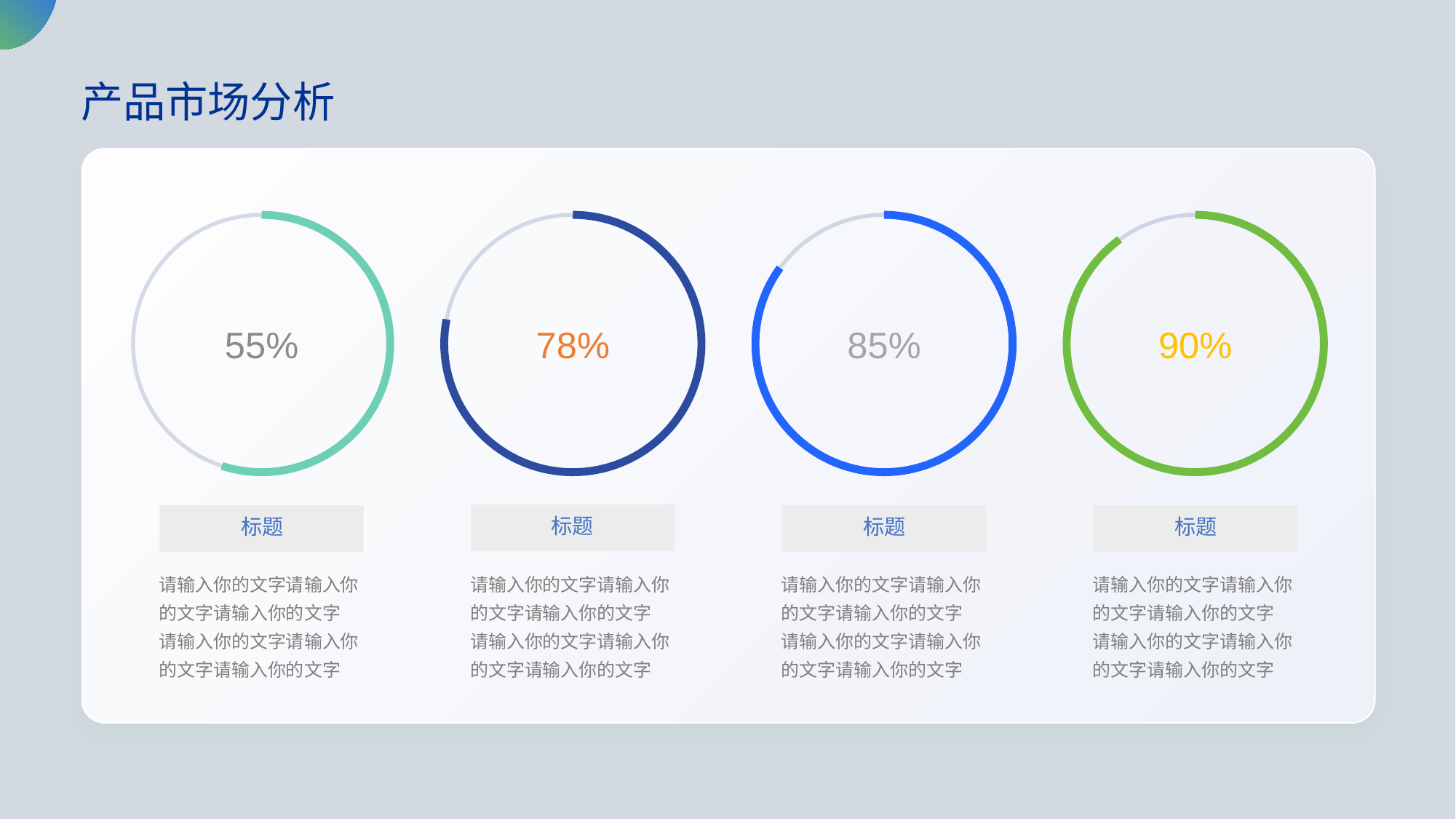

产品市场分析

90%

55%

78%

85%

标题

标题

标题

标题
请输入你的文字请输入你的文字请输入你的文字
请输入你的文字请输入你的文字请输入你的文字
请输入你的文字请输入你的文字请输入你的文字
请输入你的文字请输入你的文字请输入你的文字
请输入你的文字请输入你的文字请输入你的文字
请输入你的文字请输入你的文字请输入你的文字
请输入你的文字请输入你的文字请输入你的文字
请输入你的文字请输入你的文字请输入你的文字